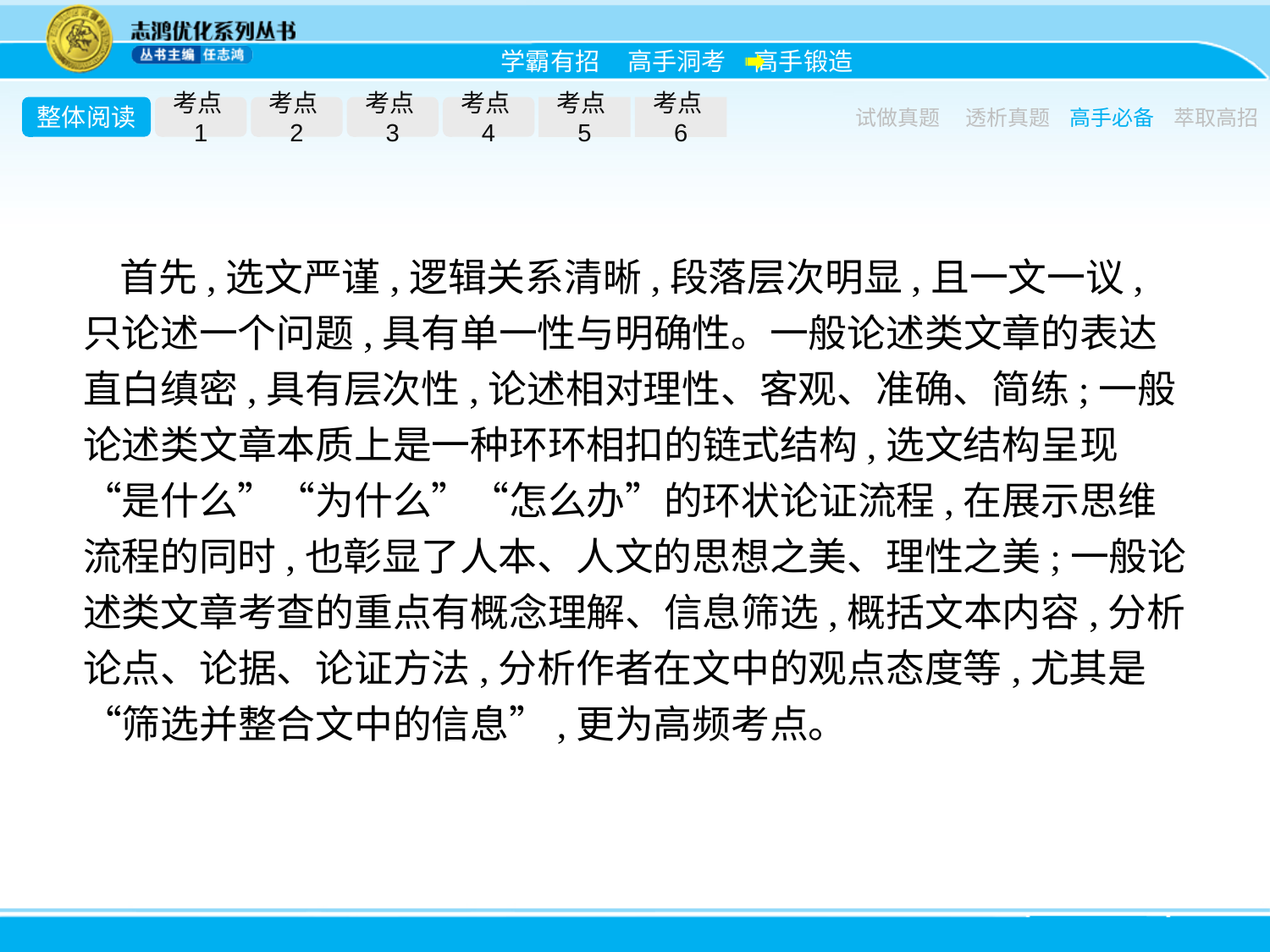

整体阅读
考点1
考点2
考点3
考点4
考点5
考点6
试做真题
透析真题
高手必备
萃取高招
首先,选文严谨,逻辑关系清晰,段落层次明显,且一文一议,只论述一个问题,具有单一性与明确性。一般论述类文章的表达直白缜密,具有层次性,论述相对理性、客观、准确、简练;一般论述类文章本质上是一种环环相扣的链式结构,选文结构呈现“是什么”“为什么”“怎么办”的环状论证流程,在展示思维流程的同时,也彰显了人本、人文的思想之美、理性之美;一般论述类文章考查的重点有概念理解、信息筛选,概括文本内容,分析论点、论据、论证方法,分析作者在文中的观点态度等,尤其是“筛选并整合文中的信息”,更为高频考点。